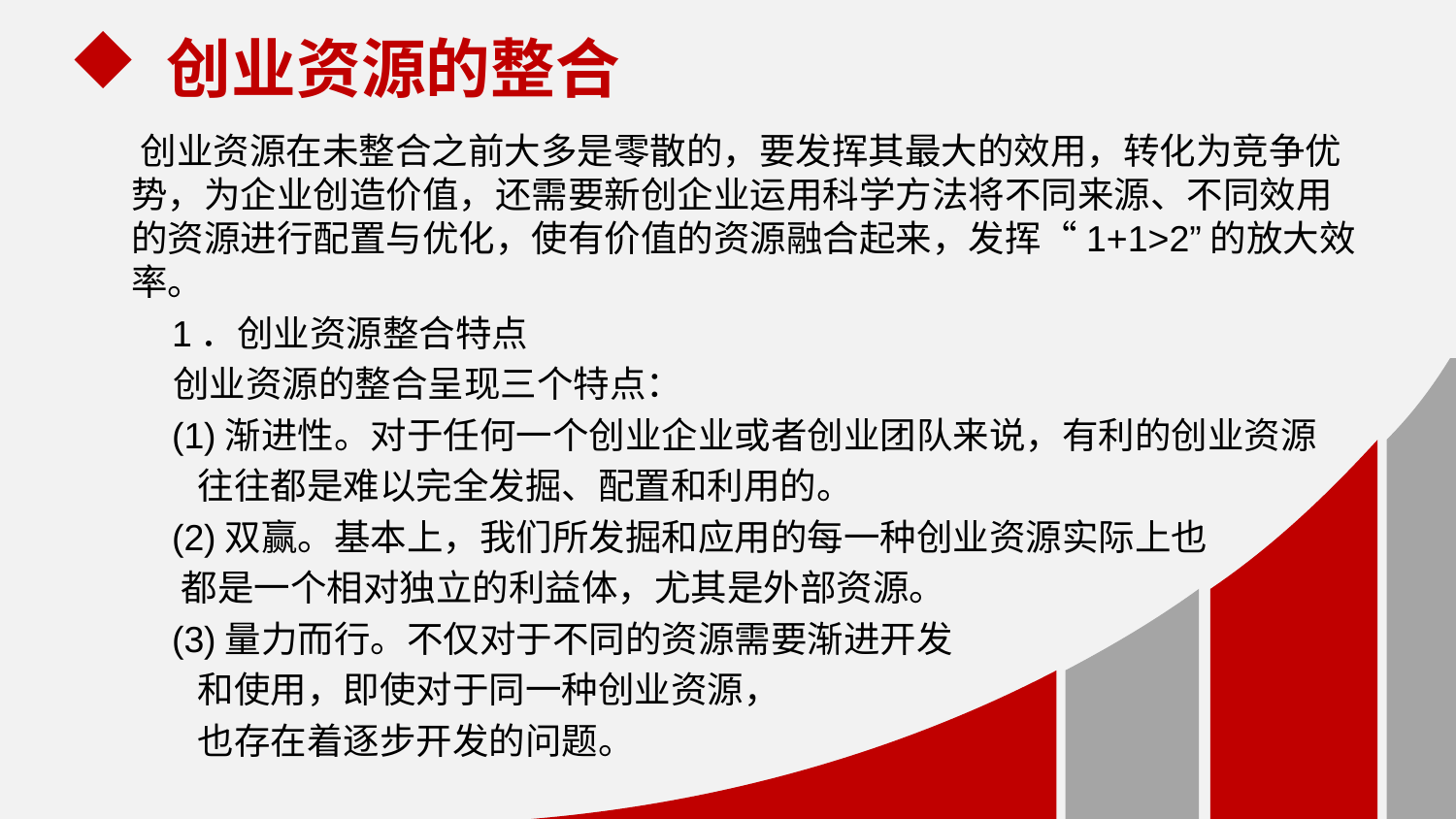

创业资源的整合
 创业资源在未整合之前大多是零散的，要发挥其最大的效用，转化为竞争优势，为企业创造价值，还需要新创企业运用科学方法将不同来源、不同效用的资源进行配置与优化，使有价值的资源融合起来，发挥“1+1>2”的放大效率。
    1．创业资源整合特点
    创业资源的整合呈现三个特点：
    (1)渐进性。对于任何一个创业企业或者创业团队来说，有利的创业资源
       往往都是难以完全发掘、配置和利用的。
    (2)双赢。基本上，我们所发掘和应用的每一种创业资源实际上也
     都是一个相对独立的利益体，尤其是外部资源。
    (3)量力而行。不仅对于不同的资源需要渐进开发
       和使用，即使对于同一种创业资源，
       也存在着逐步开发的问题。